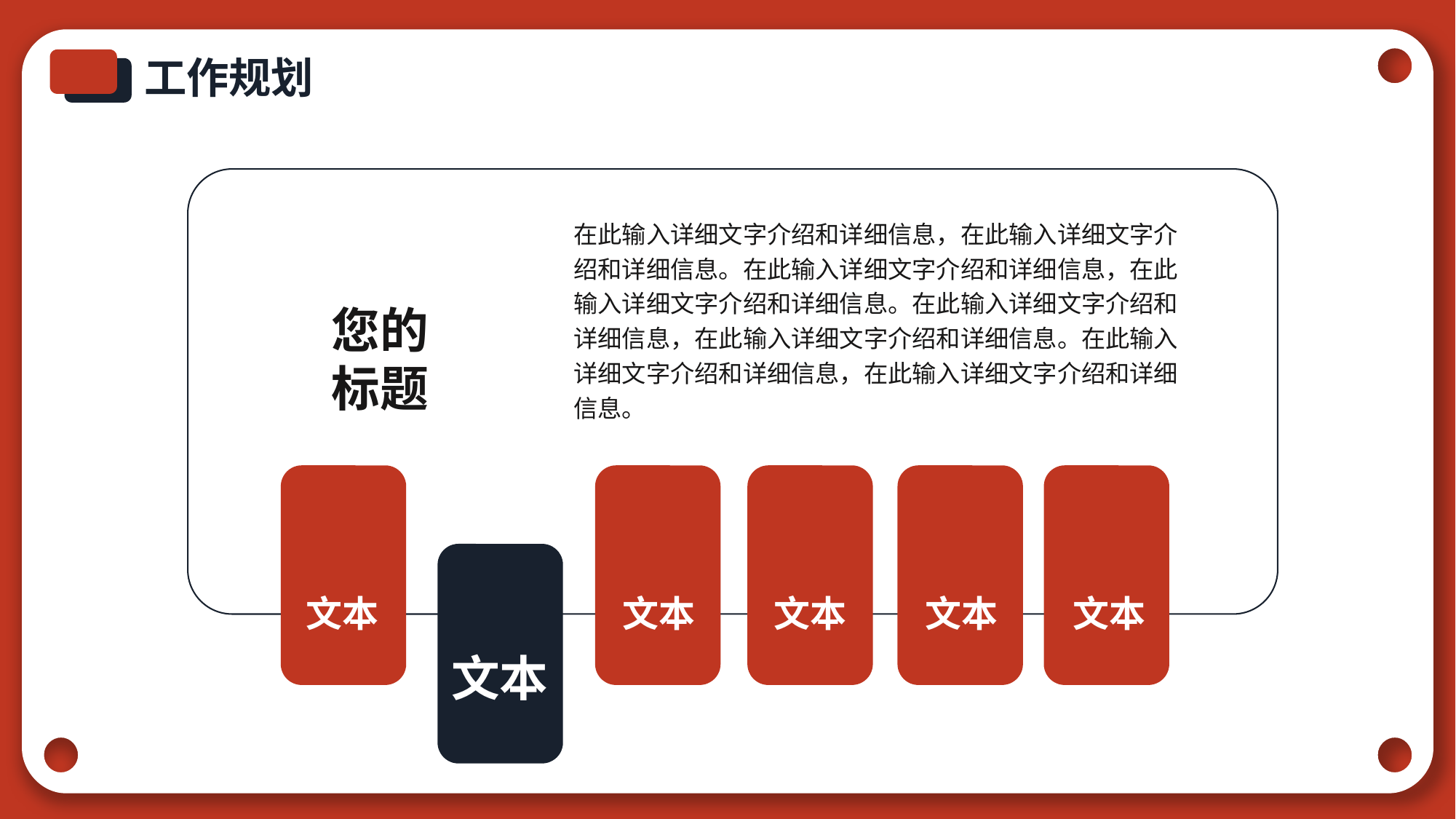

工作规划

在此输入详细文字介绍和详细信息，在此输入详细文字介绍和详细信息。在此输入详细文字介绍和详细信息，在此输入详细文字介绍和详细信息。在此输入详细文字介绍和详细信息，在此输入详细文字介绍和详细信息。在此输入详细文字介绍和详细信息，在此输入详细文字介绍和详细信息。
您的
标题

文本

文本

文本

文本

文本

文本